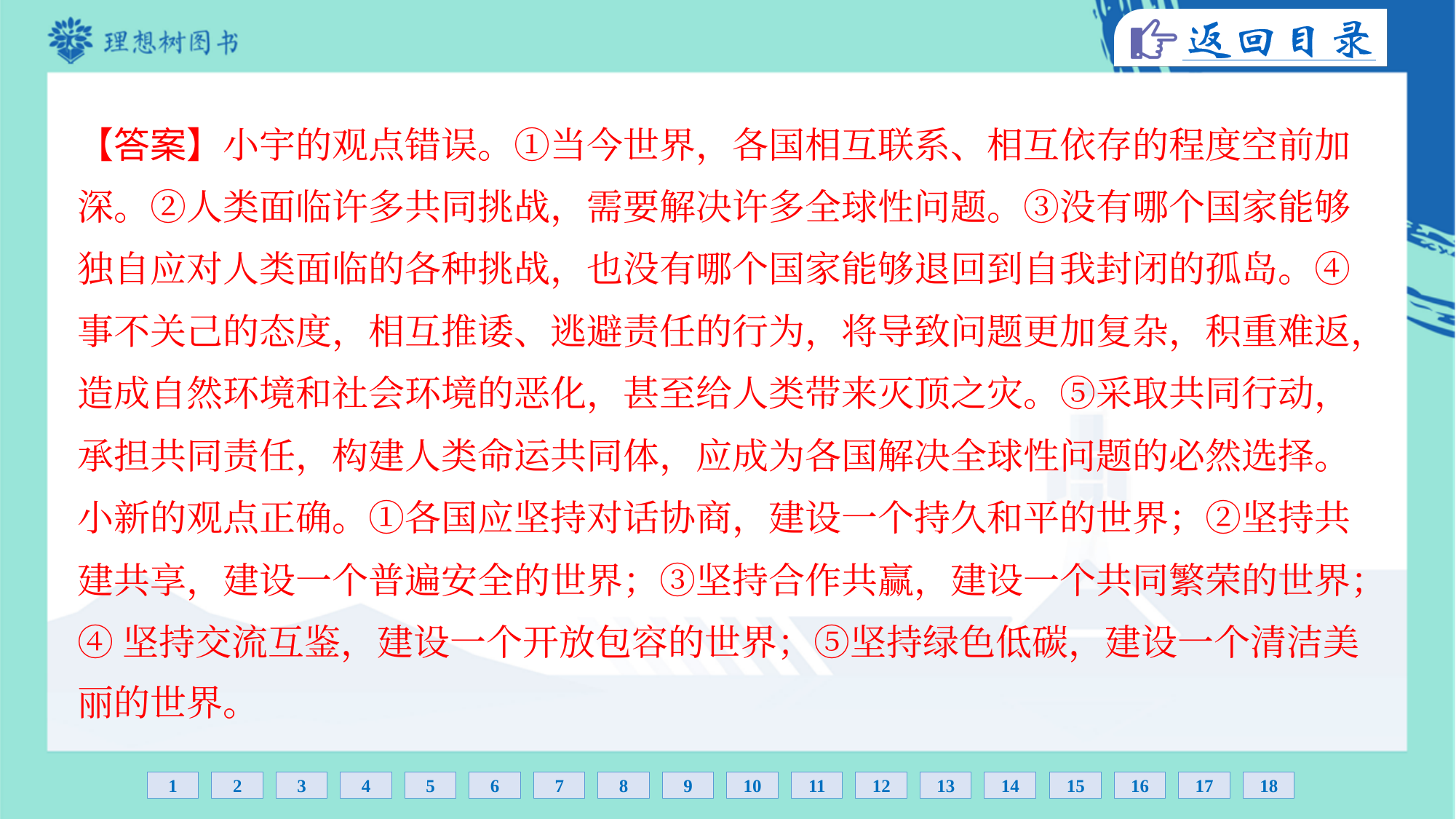

【答案】小宇的观点错误。①当今世界，各国相互联系、相互依存的程度空前加
深。②人类面临许多共同挑战，需要解决许多全球性问题。③没有哪个国家能够
独自应对人类面临的各种挑战，也没有哪个国家能够退回到自我封闭的孤岛。④
事不关己的态度，相互推诿、逃避责任的行为，将导致问题更加复杂，积重难返，
造成自然环境和社会环境的恶化，甚至给人类带来灭顶之灾。⑤采取共同行动，
承担共同责任，构建人类命运共同体，应成为各国解决全球性问题的必然选择。
小新的观点正确。①各国应坚持对话协商，建设一个持久和平的世界；②坚持共
建共享，建设一个普遍安全的世界；③坚持合作共赢，建设一个共同繁荣的世界；
④坚持交流互鉴，建设一个开放包容的世界；⑤坚持绿色低碳，建设一个清洁美
丽的世界。